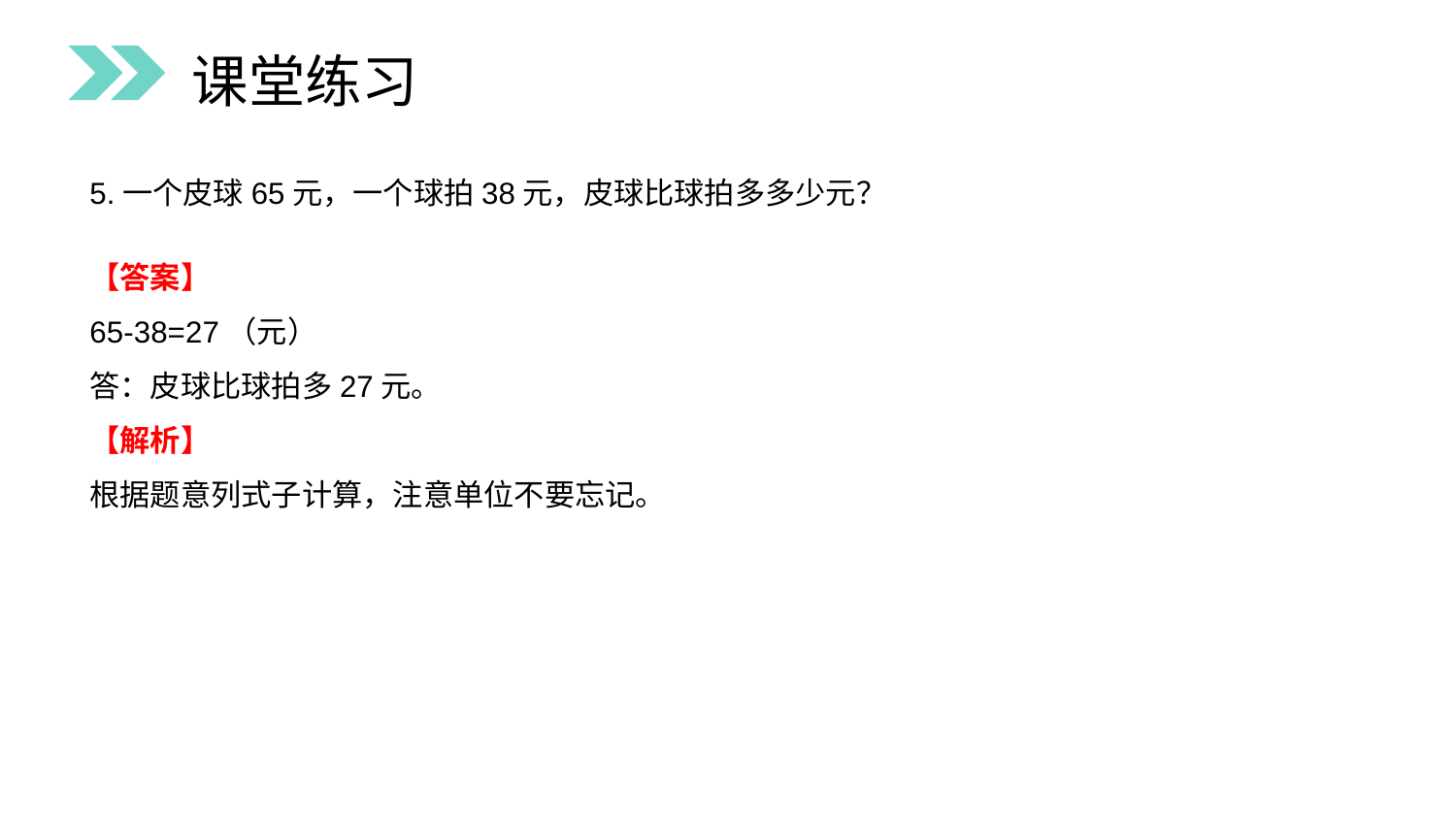

课堂练习
5.一个皮球65元，一个球拍38元，皮球比球拍多多少元？

【答案】
65-38=27（元）
答：皮球比球拍多27元。
【解析】
根据题意列式子计算，注意单位不要忘记。